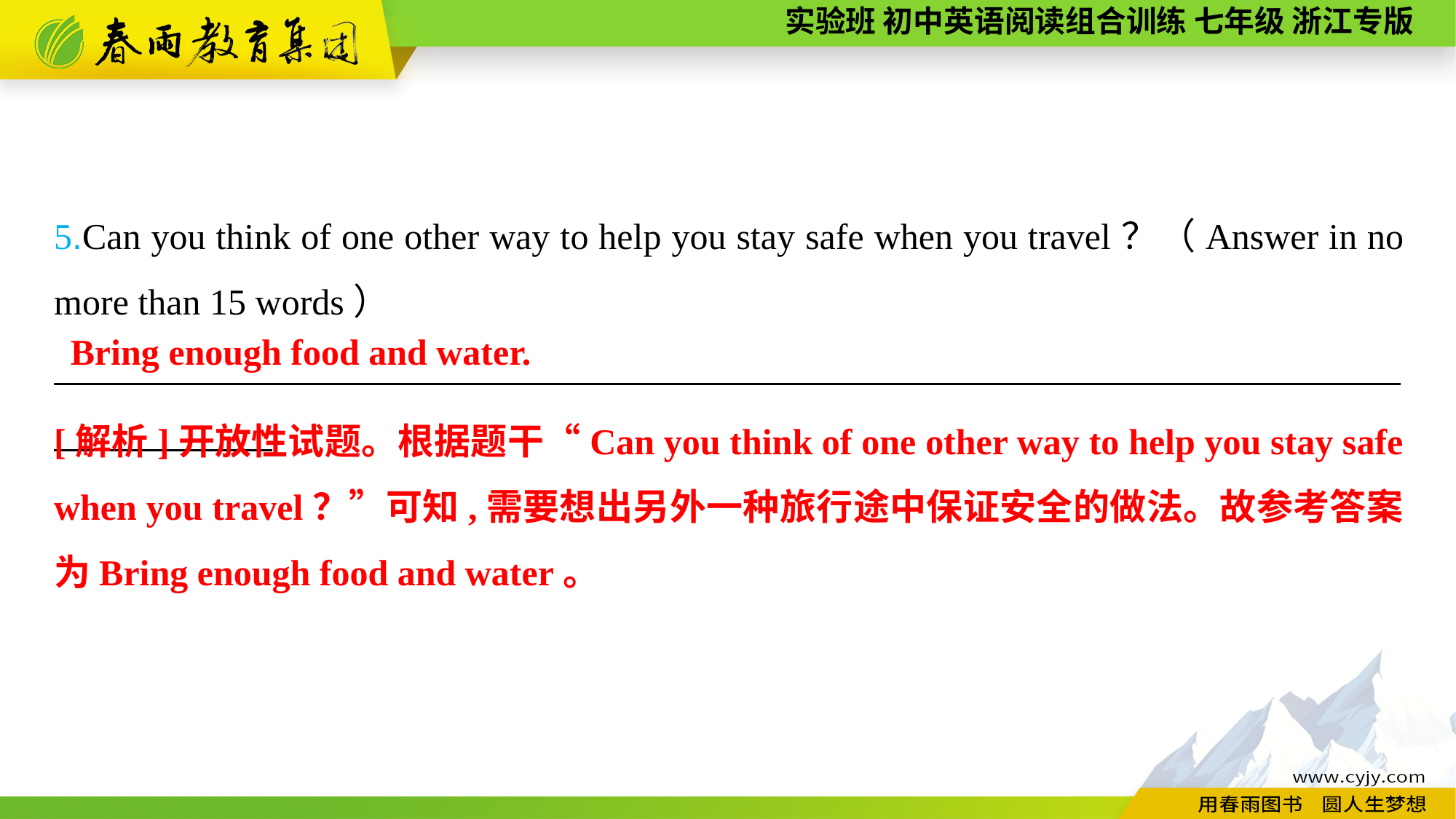

5.Can you think of one other way to help you stay safe when you travel？（Answer in no more than 15 words）
__________________________________________________________________________
Bring enough food and water.
[解析]开放性试题。根据题干“Can you think of one other way to help you stay safe when you travel？”可知,需要想出另外一种旅行途中保证安全的做法。故参考答案为Bring enough food and water。